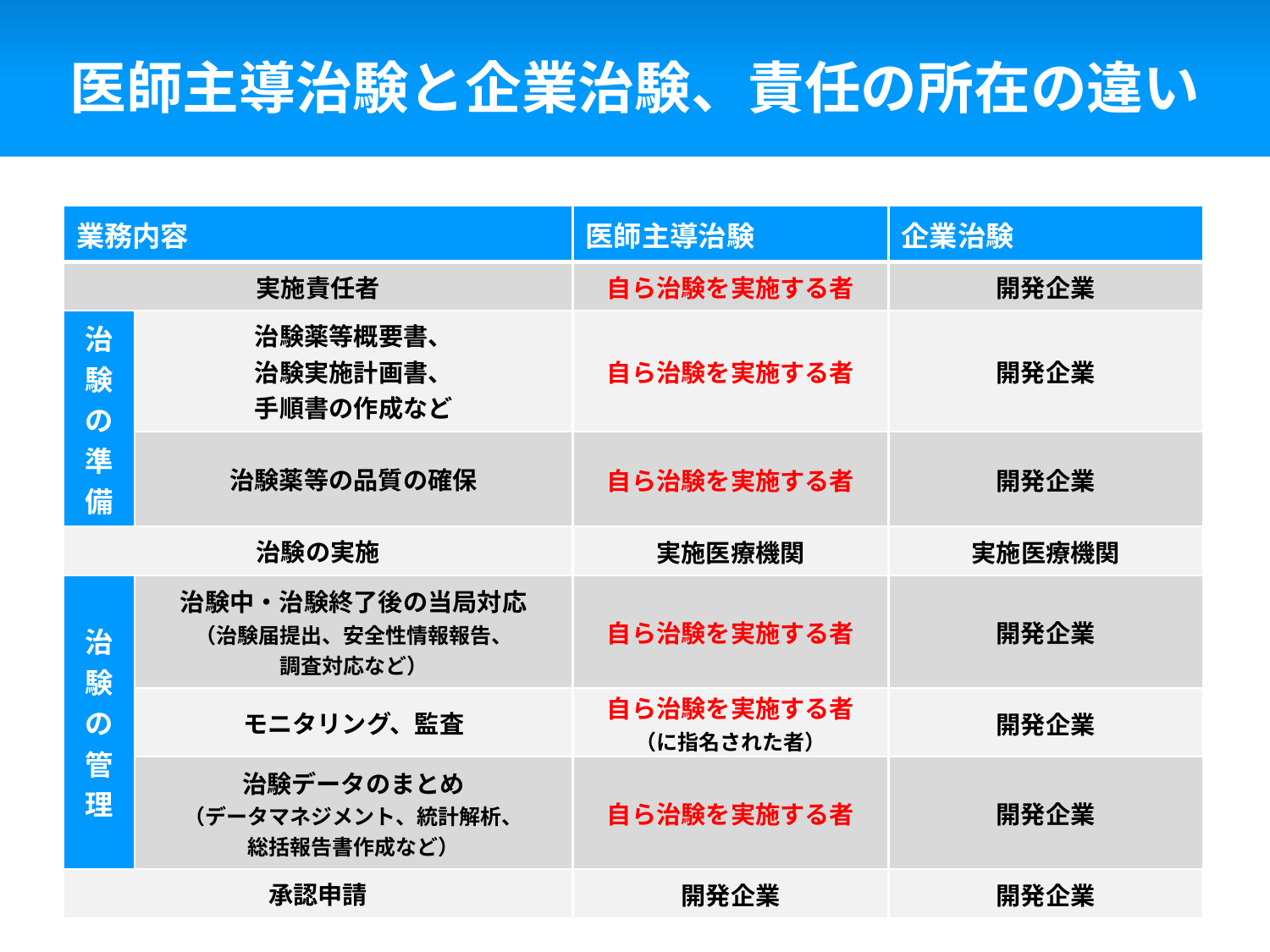

# 医師主導治験と企業治験、責任の所在の違い
| 業務内容 |  | 医師主導治験 | 企業治験 |
| --- | --- | --- | --- |
| 実施責任者 |  | 自ら治験を実施する者 | 開発企業 |
| 治験の準備 | 治験薬等概要書、 治験実施計画書、 手順書の作成など | 自ら治験を実施する者 | 開発企業 |
|  | 治験薬等の品質の確保 | 自ら治験を実施する者 | 開発企業 |
| 治験の実施 |  | 実施医療機関 | 実施医療機関 |
| 治験の管理 | 治験中・治験終了後の当局対応 （治験届提出、安全性情報報告、 調査対応など） | 自ら治験を実施する者 | 開発企業 |
|  | モニタリング、監査 | 自ら治験を実施する者 （に指名された者） | 開発企業 |
|  | 治験データのまとめ （データマネジメント、統計解析、 総括報告書作成など） | 自ら治験を実施する者 | 開発企業 |
| 承認申請 |  | 開発企業 | 開発企業 |